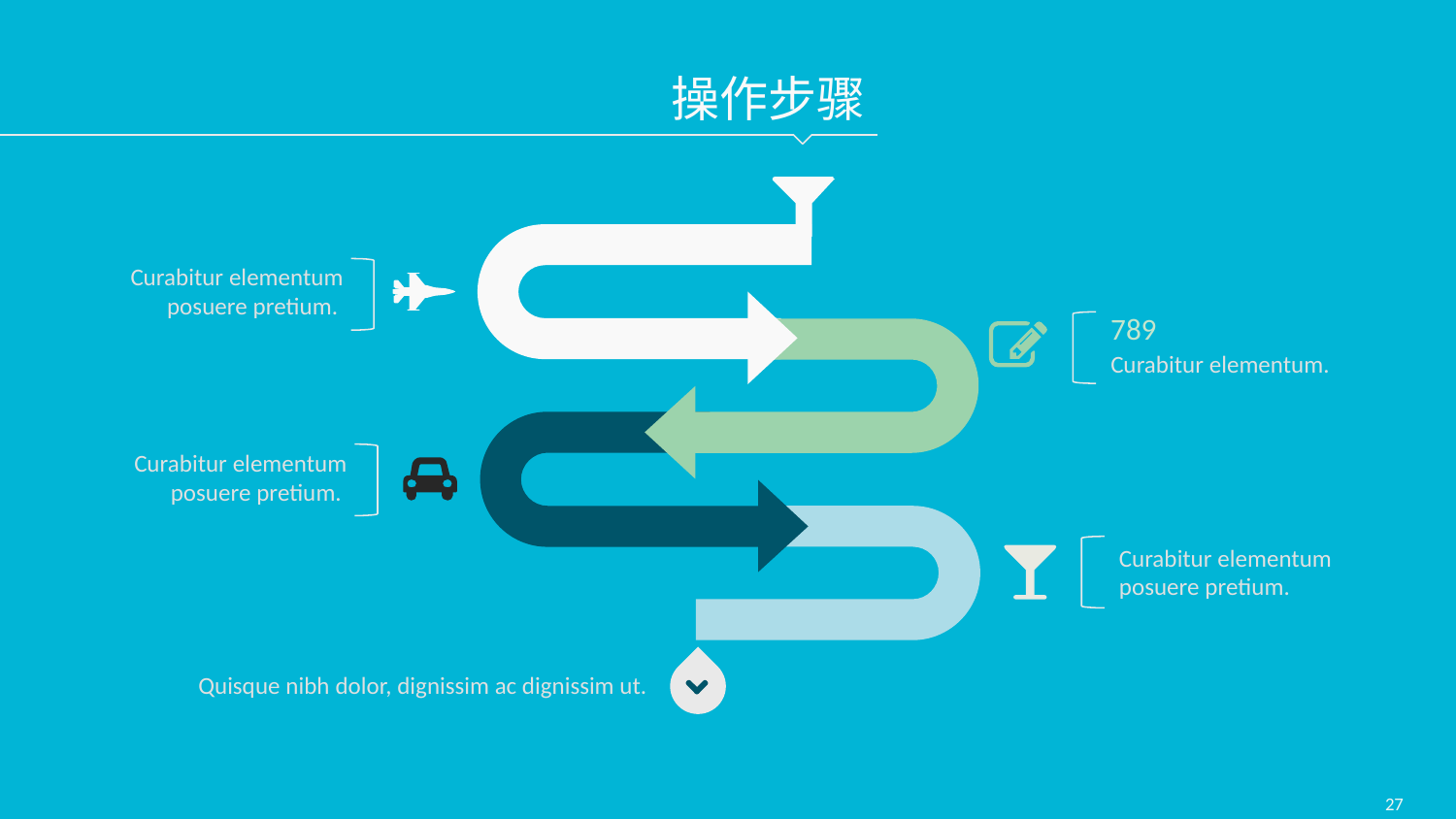

操作步骤

Curabitur elementum posuere pretium.

789

Curabitur elementum.

Curabitur elementum posuere pretium.

Curabitur elementum posuere pretium.

Quisque nibh dolor, dignissim ac dignissim ut.